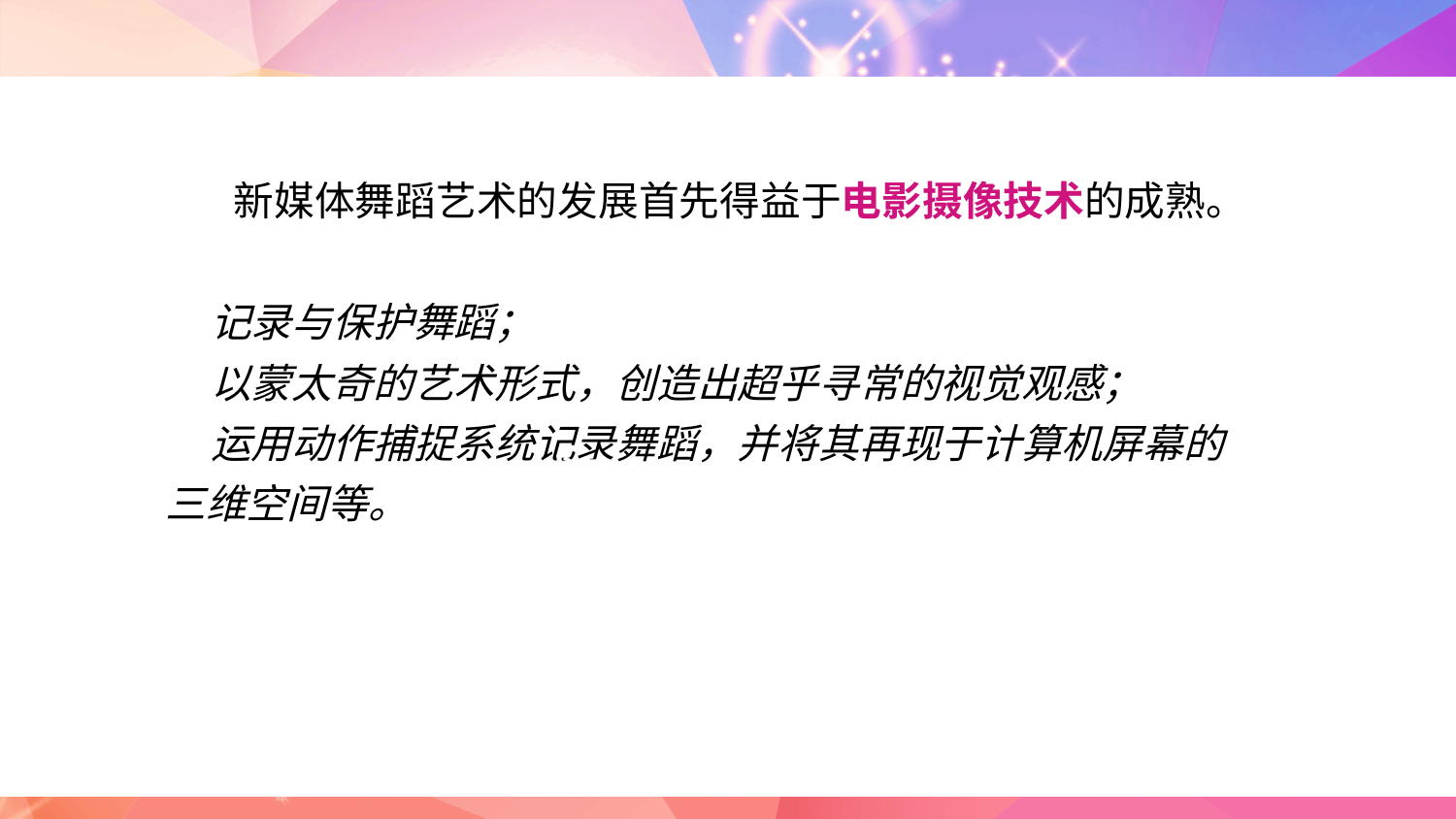

新媒体舞蹈艺术的发展首先得益于电影摄像技术的成熟。

    记录与保护舞蹈；
    以蒙太奇的艺术形式，创造出超乎寻常的视觉观感；
    运用动作捕捉系统记录舞蹈，并将其再现于计算机屏幕的三维空间等。
成熟
阶段